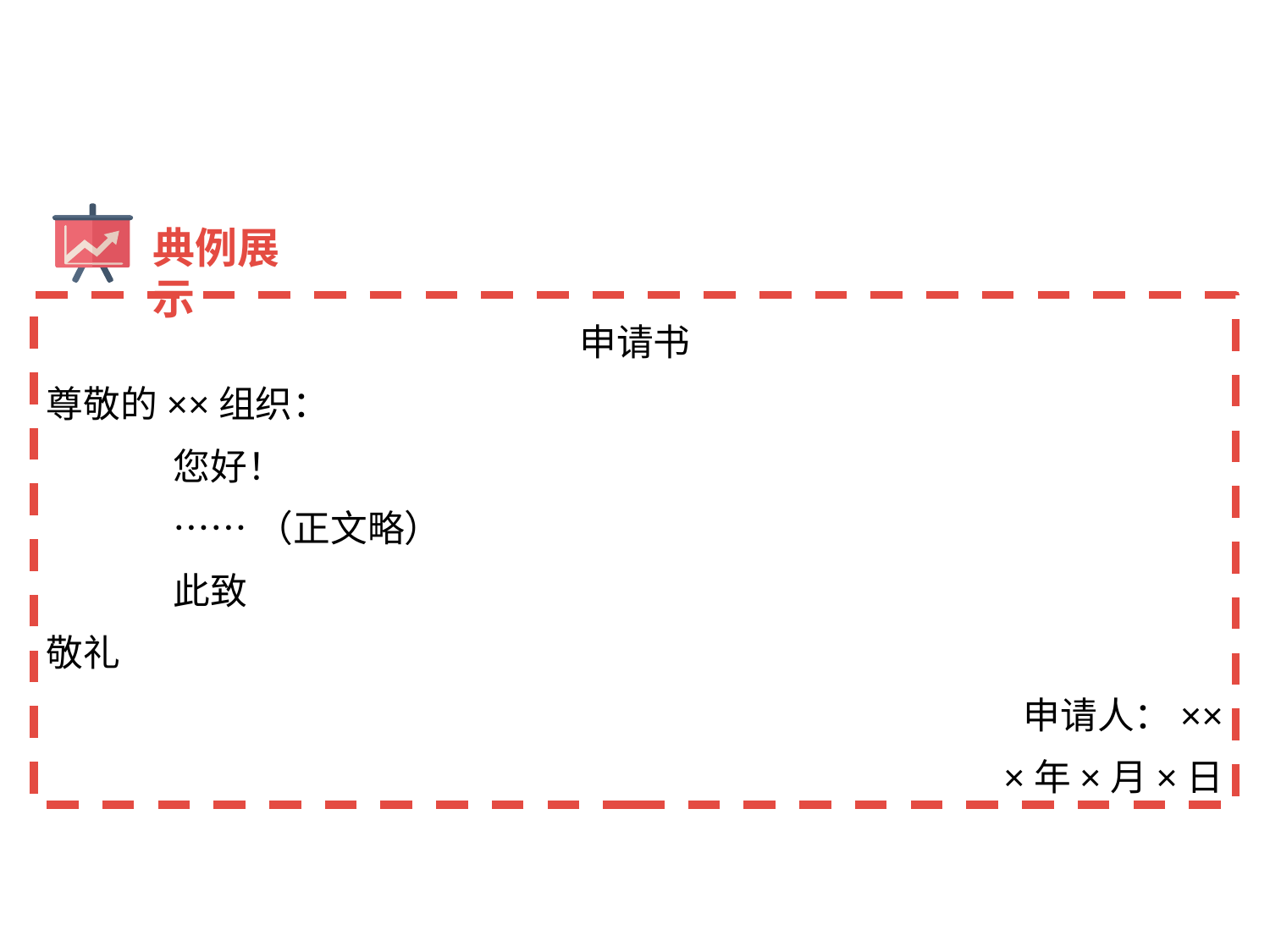

典例展示
申请书
尊敬的××组织：
	您好！
	……（正文略）
	此致
敬礼
申请人：××
×年×月×日